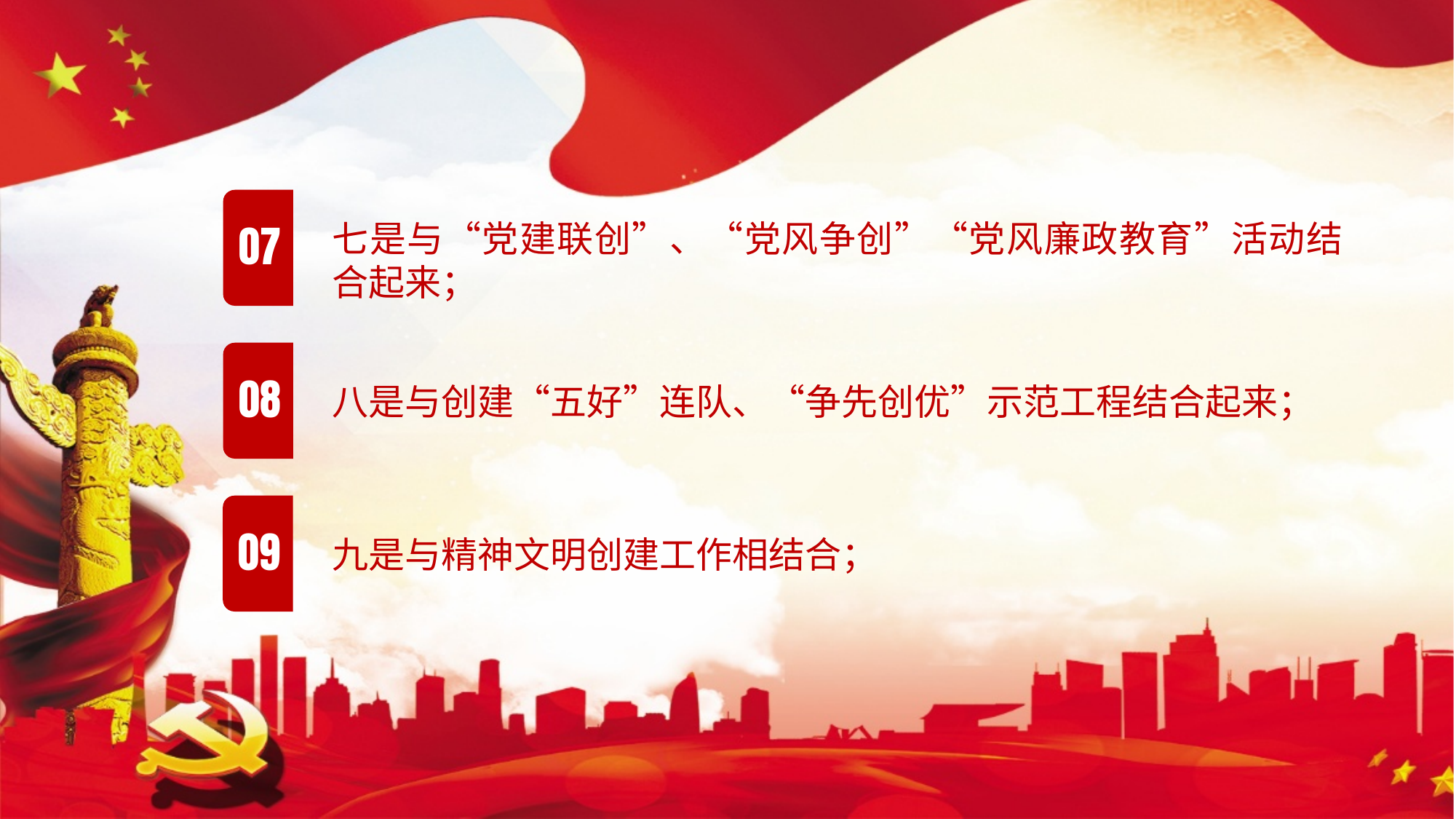

七是与“党建联创”、“党风争创”“党风廉政教育”活动结合起来；
07
08
八是与创建“五好”连队、“争先创优”示范工程结合起来；
09
九是与精神文明创建工作相结合；